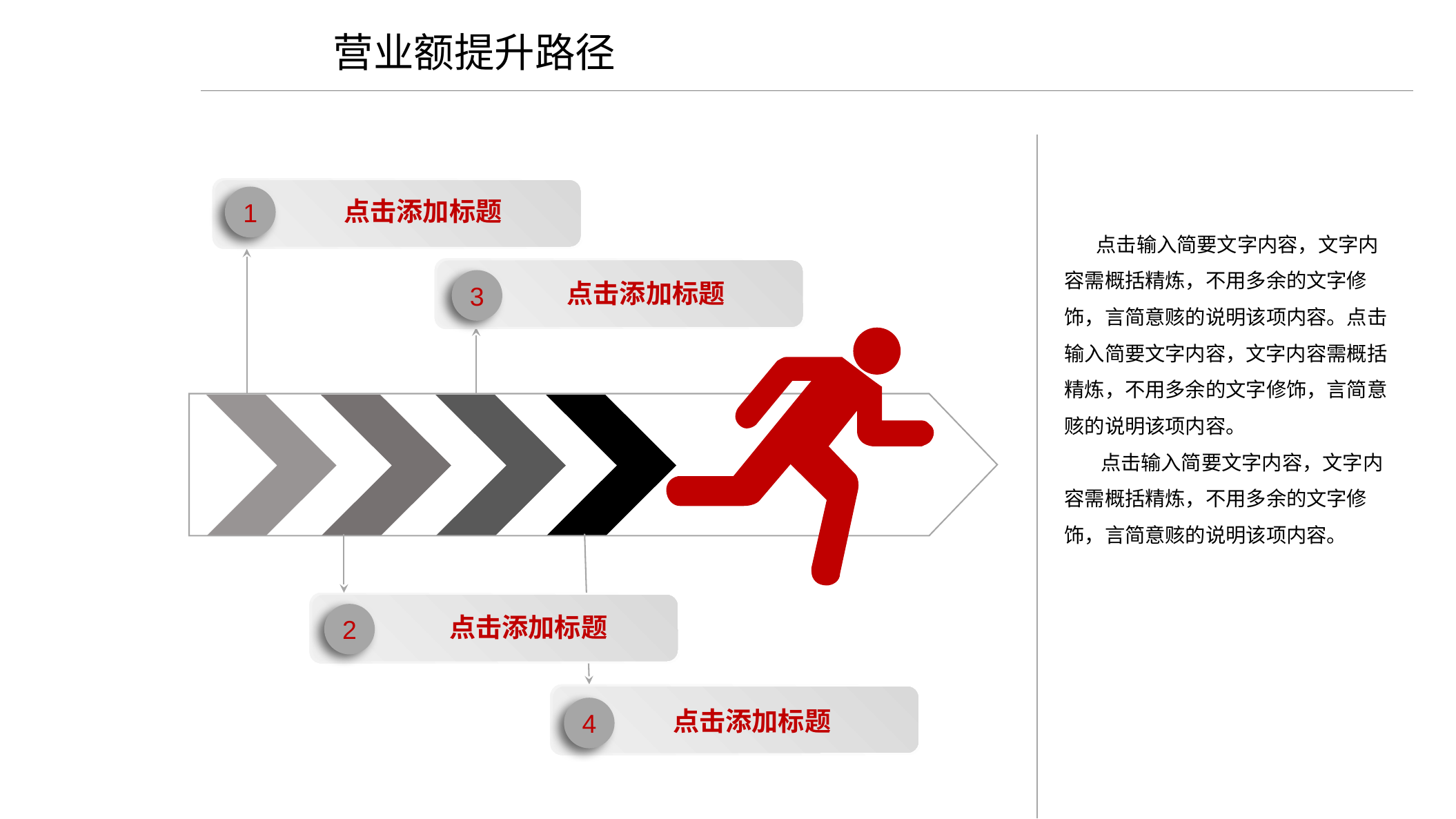

# 营业额提升路径

1
点击添加标题
      点击输入简要文字内容，文字内容需概括精炼，不用多余的文字修饰，言简意赅的说明该项内容。点击输入简要文字内容，文字内容需概括精炼，不用多余的文字修饰，言简意赅的说明该项内容。
       点击输入简要文字内容，文字内容需概括精炼，不用多余的文字修饰，言简意赅的说明该项内容。

3
点击添加标题

2
点击添加标题

4
点击添加标题